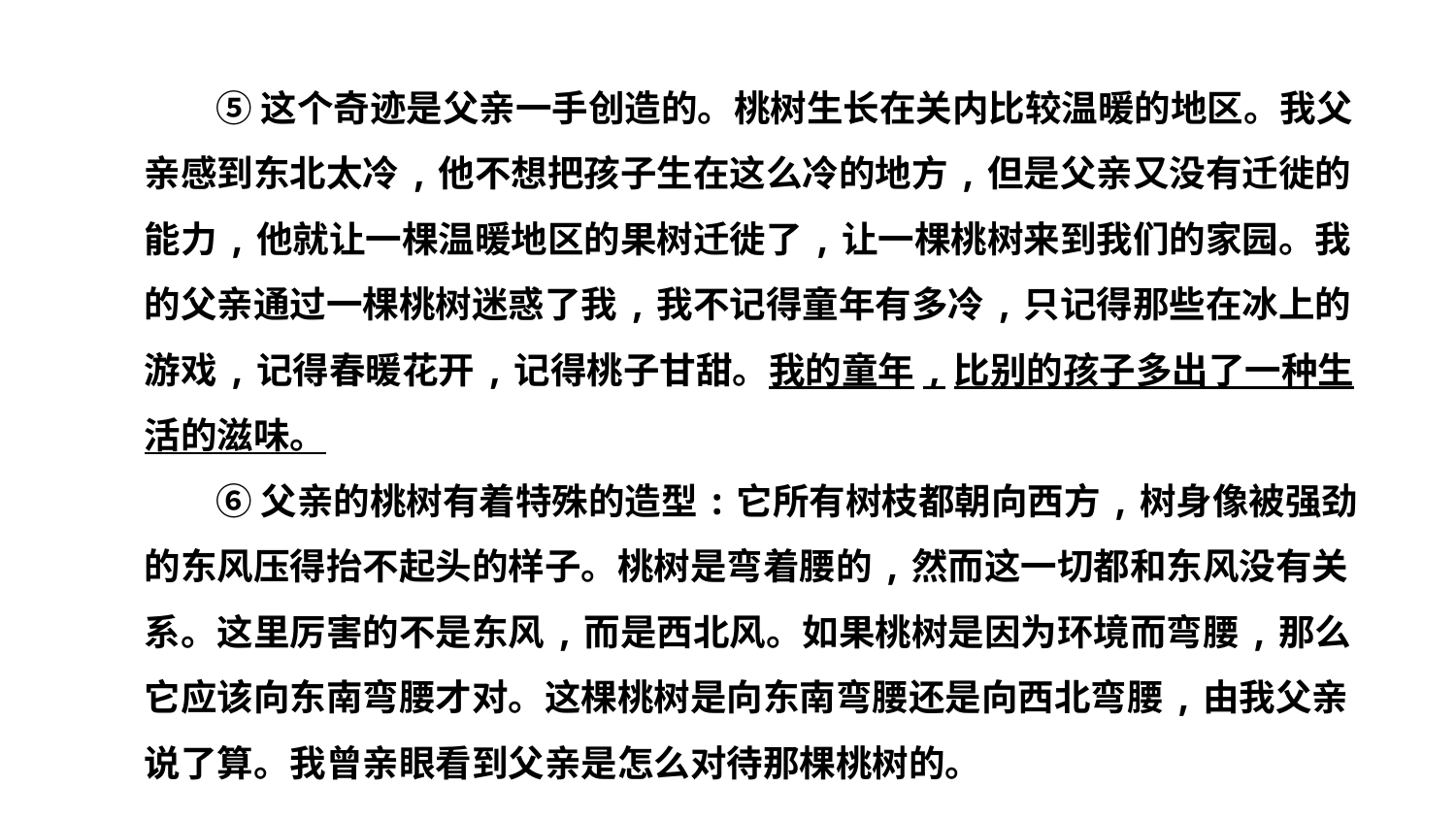

⑤这个奇迹是父亲一手创造的。桃树生长在关内比较温暖的地区。我父亲感到东北太冷,他不想把孩子生在这么冷的地方,但是父亲又没有迁徙的能力,他就让一棵温暖地区的果树迁徙了,让一棵桃树来到我们的家园。我的父亲通过一棵桃树迷惑了我,我不记得童年有多冷,只记得那些在冰上的游戏,记得春暖花开,记得桃子甘甜。我的童年,比别的孩子多出了一种生活的滋味。
⑥父亲的桃树有着特殊的造型:它所有树枝都朝向西方,树身像被强劲的东风压得抬不起头的样子。桃树是弯着腰的,然而这一切都和东风没有关系。这里厉害的不是东风,而是西北风。如果桃树是因为环境而弯腰,那么它应该向东南弯腰才对。这棵桃树是向东南弯腰还是向西北弯腰,由我父亲说了算。我曾亲眼看到父亲是怎么对待那棵桃树的。